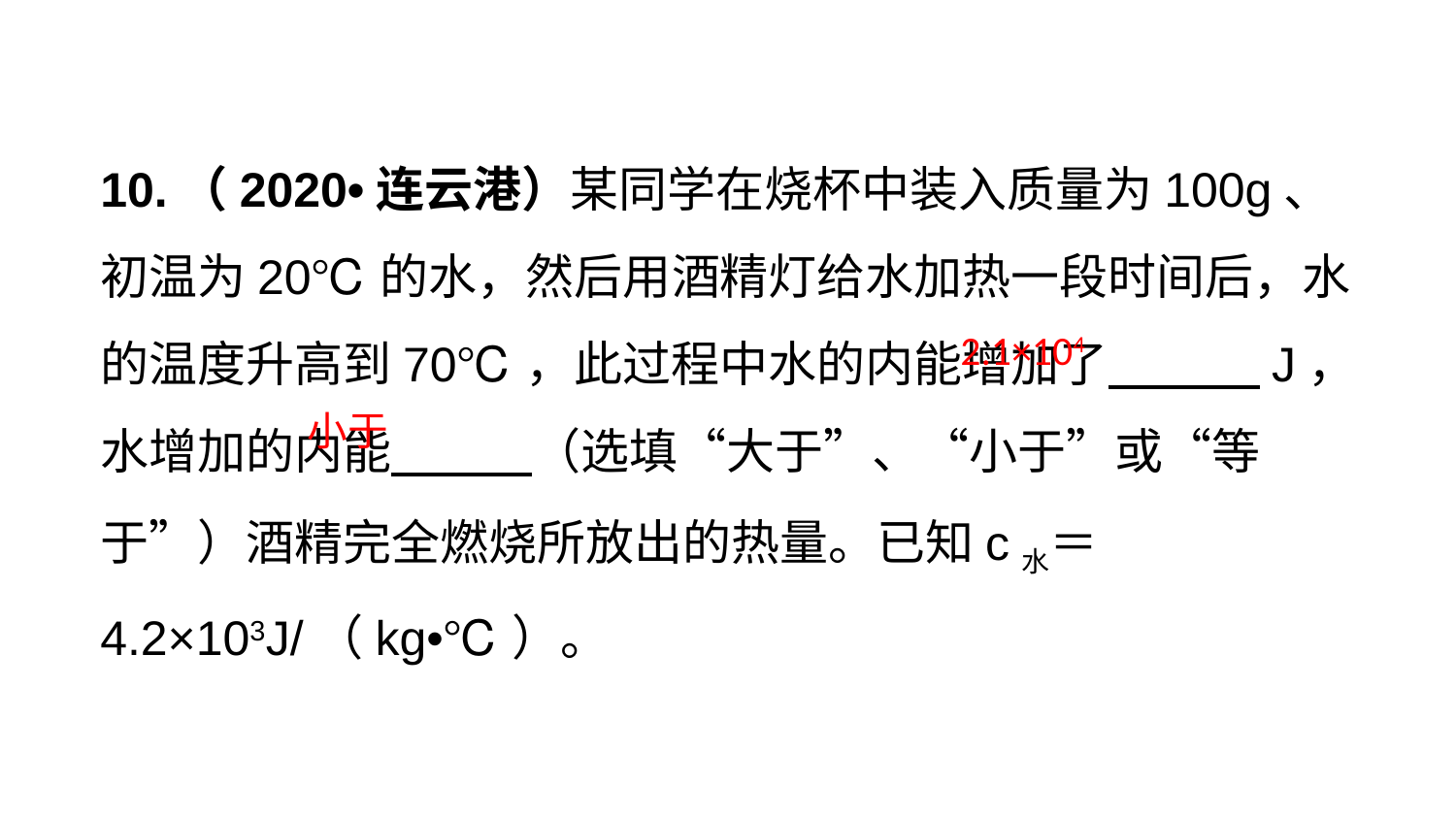

10.（2020•连云港）某同学在烧杯中装入质量为100g、初温为20℃的水，然后用酒精灯给水加热一段时间后，水的温度升高到70℃，此过程中水的内能增加了　     　J，水增加的内能　    　（选填“大于”、“小于”或“等于”）酒精完全燃烧所放出的热量。已知c水＝4.2×103J/（kg•℃）。
2.1×104
小于